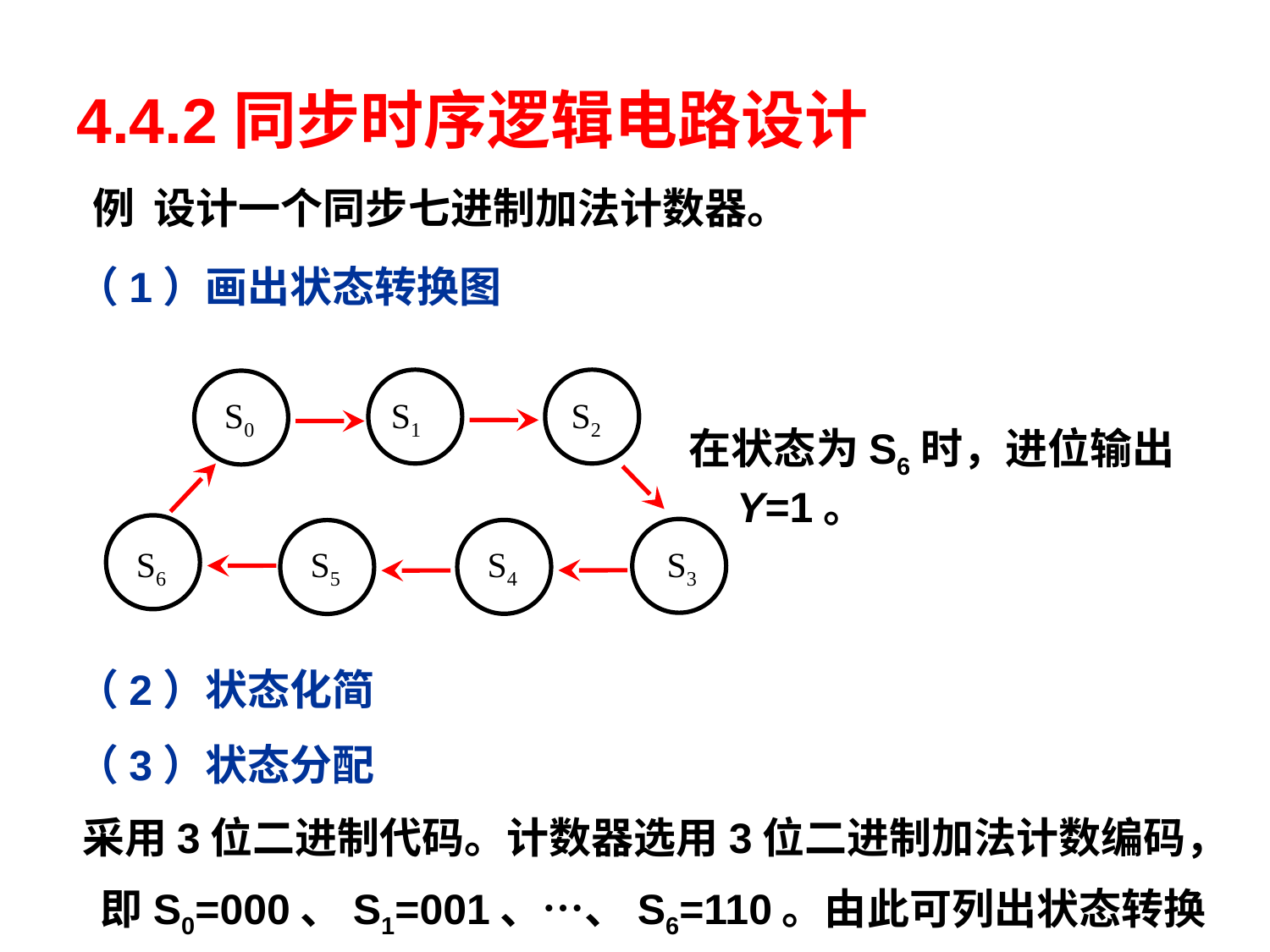

# 4.4.2同步时序逻辑电路设计
例  设计一个同步七进制加法计数器。
（1）画出状态转换图

S0

S1

S2

S6

S5

S4

S3

在状态为S6时，进位输出Y=1。
（2）状态化简
（3）状态分配
  采用3位二进制代码。计数器选用3位二进制加法计数编码，即S0=000、S1=001、…、S6=110。由此可列出状态转换表。